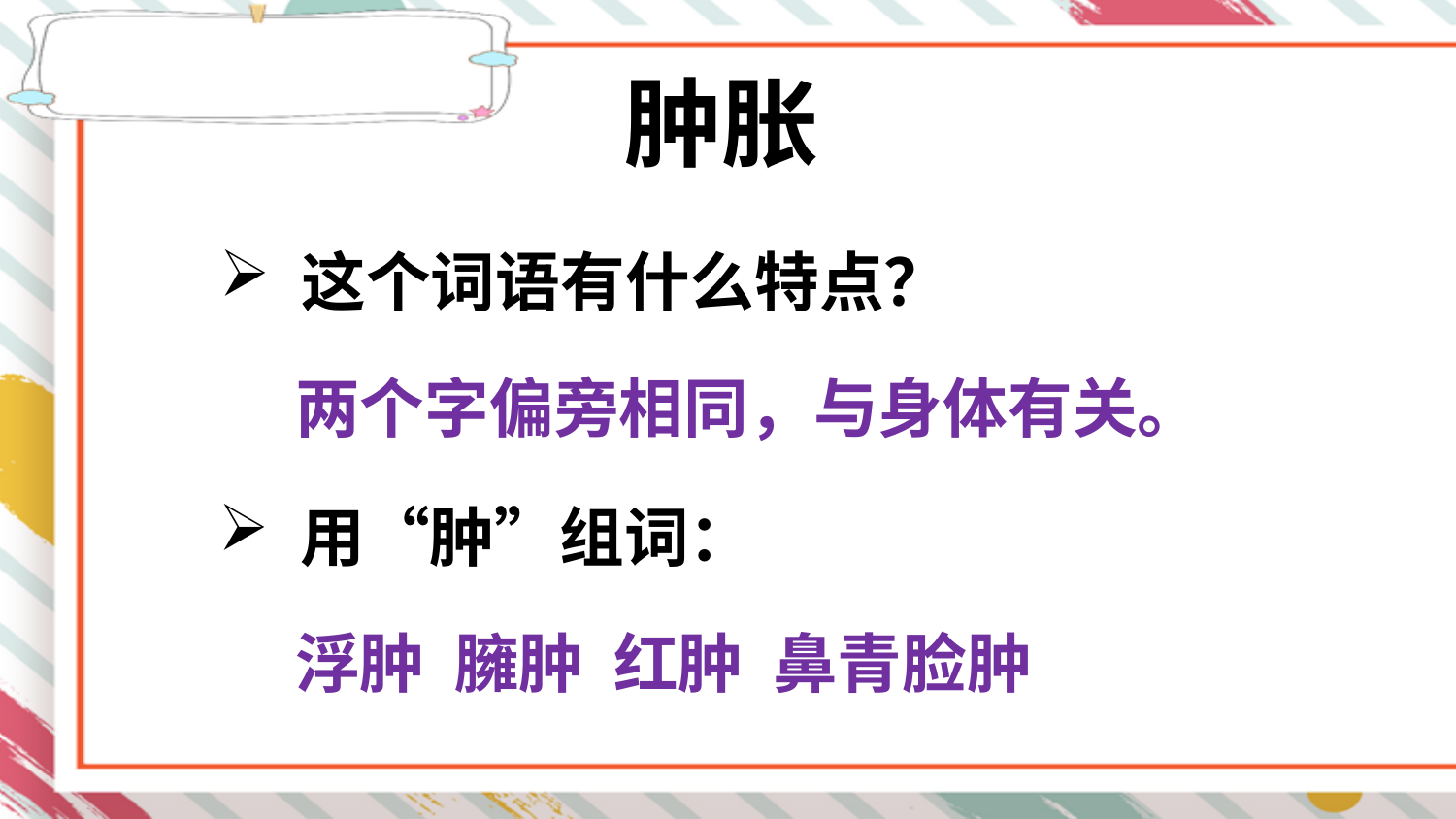

肿胀
这个词语有什么特点？
两个字偏旁相同，与身体有关。
用“肿”组词：
浮肿  臃肿  红肿  鼻青脸肿